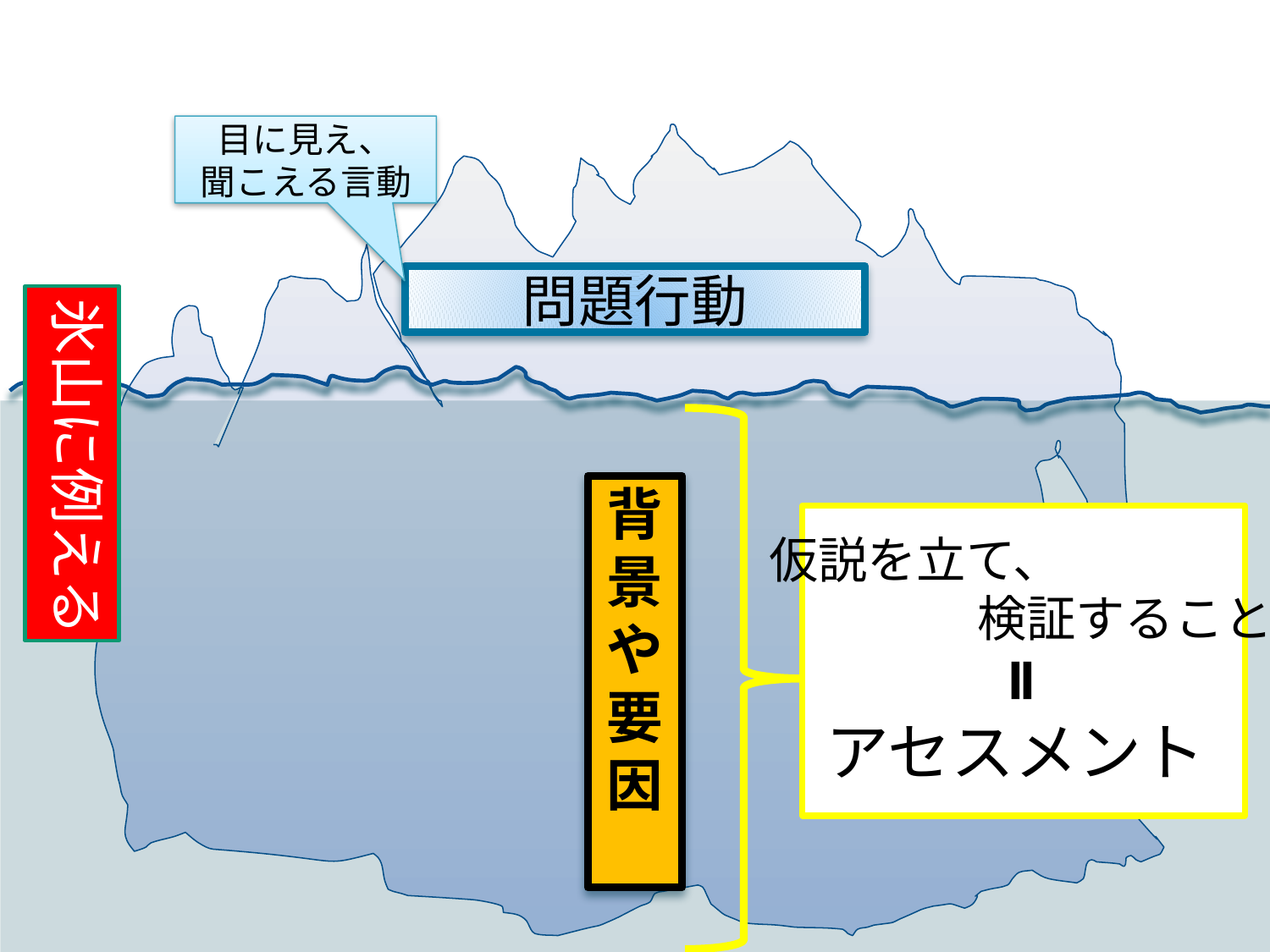

目に見え、
聞こえる言動

問題行動
氷山に例える

仮説を立て、
　　　　 検証すること

アセスメント
背景や要因